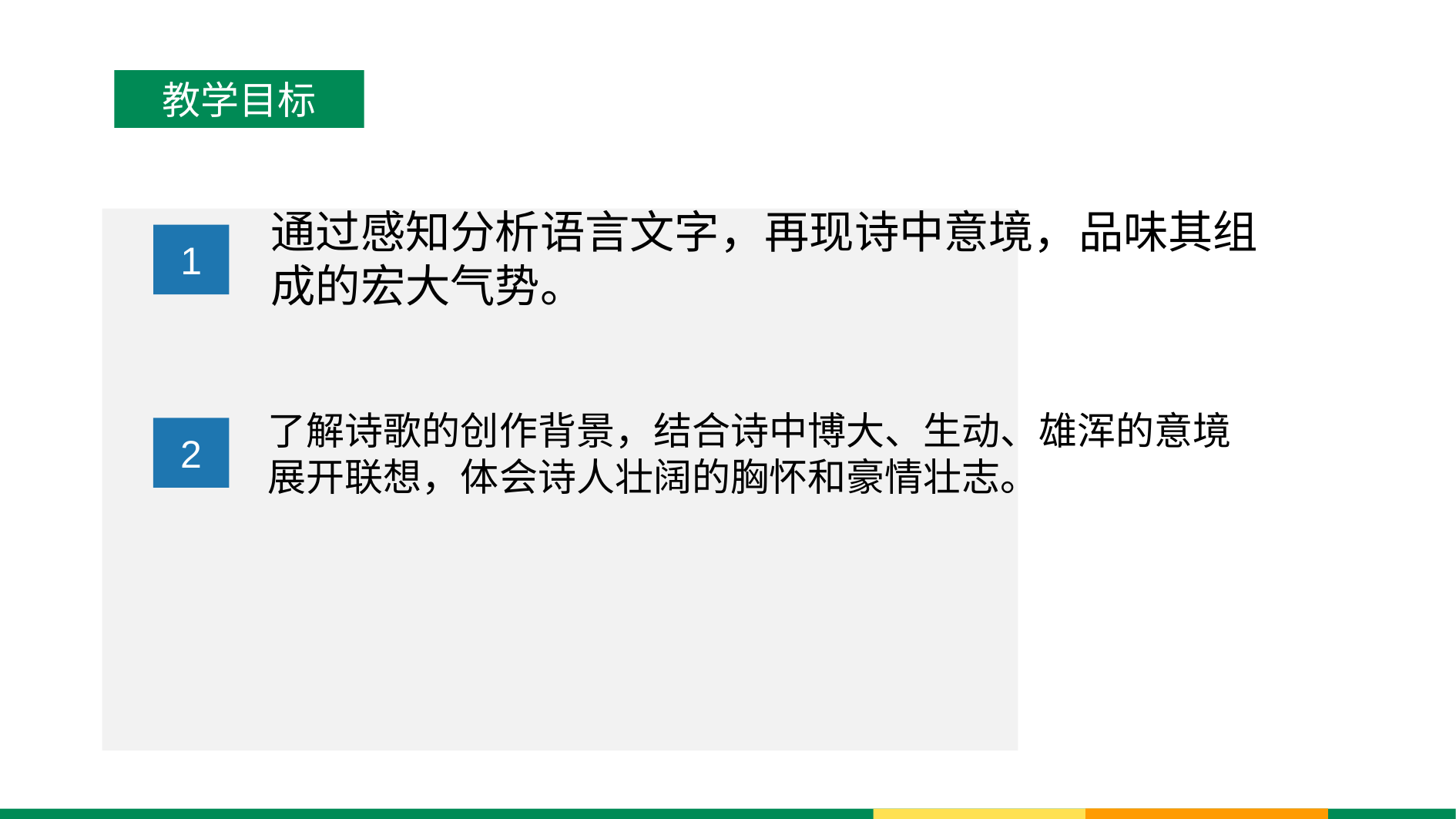

教学目标

1
通过感知分析语言文字，再现诗中意境，品味其组成的宏大气势。

2
了解诗歌的创作背景，结合诗中博大、生动、雄浑的意境展开联想，体会诗人壮阔的胸怀和豪情壮志。